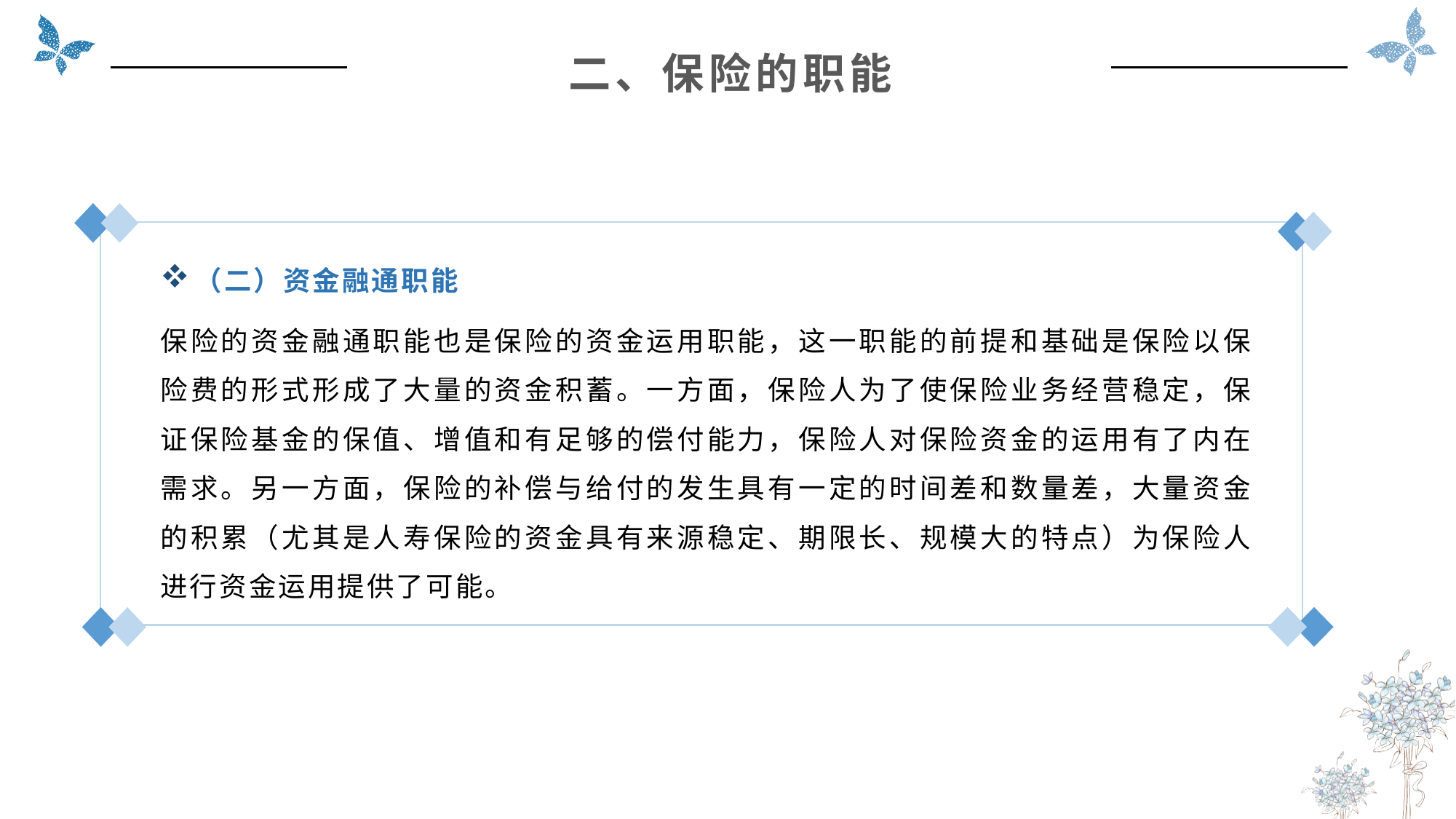

二、保险的职能

（二）资金融通职能
保险的资金融通职能也是保险的资金运用职能，这一职能的前提和基础是保险以保险费的形式形成了大量的资金积蓄。一方面，保险人为了使保险业务经营稳定，保证保险基金的保值、增值和有足够的偿付能力，保险人对保险资金的运用有了内在需求。另一方面，保险的补偿与给付的发生具有一定的时间差和数量差，大量资金的积累（尤其是人寿保险的资金具有来源稳定、期限长、规模大的特点）为保险人进行资金运用提供了可能。